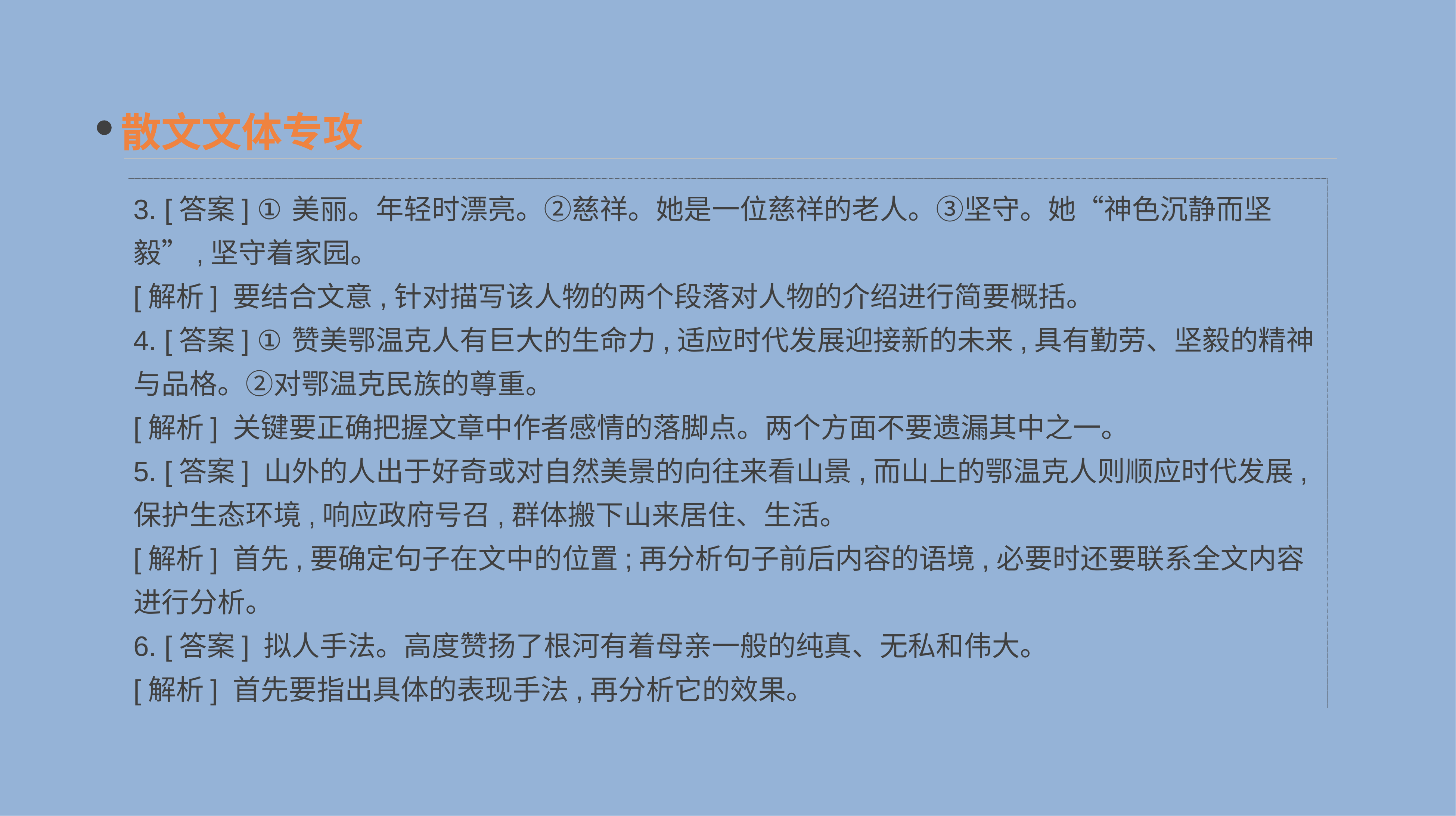

散文文体专攻

3. [答案] ①美丽。年轻时漂亮。②慈祥。她是一位慈祥的老人。③坚守。她“神色沉静而坚毅”,坚守着家园。
[解析] 要结合文意,针对描写该人物的两个段落对人物的介绍进行简要概括。
4. [答案] ①赞美鄂温克人有巨大的生命力,适应时代发展迎接新的未来,具有勤劳、坚毅的精神与品格。②对鄂温克民族的尊重。
[解析] 关键要正确把握文章中作者感情的落脚点。两个方面不要遗漏其中之一。
5. [答案] 山外的人出于好奇或对自然美景的向往来看山景,而山上的鄂温克人则顺应时代发展,保护生态环境,响应政府号召,群体搬下山来居住、生活。
[解析] 首先,要确定句子在文中的位置;再分析句子前后内容的语境,必要时还要联系全文内容进行分析。
6. [答案] 拟人手法。高度赞扬了根河有着母亲一般的纯真、无私和伟大。
[解析] 首先要指出具体的表现手法,再分析它的效果。